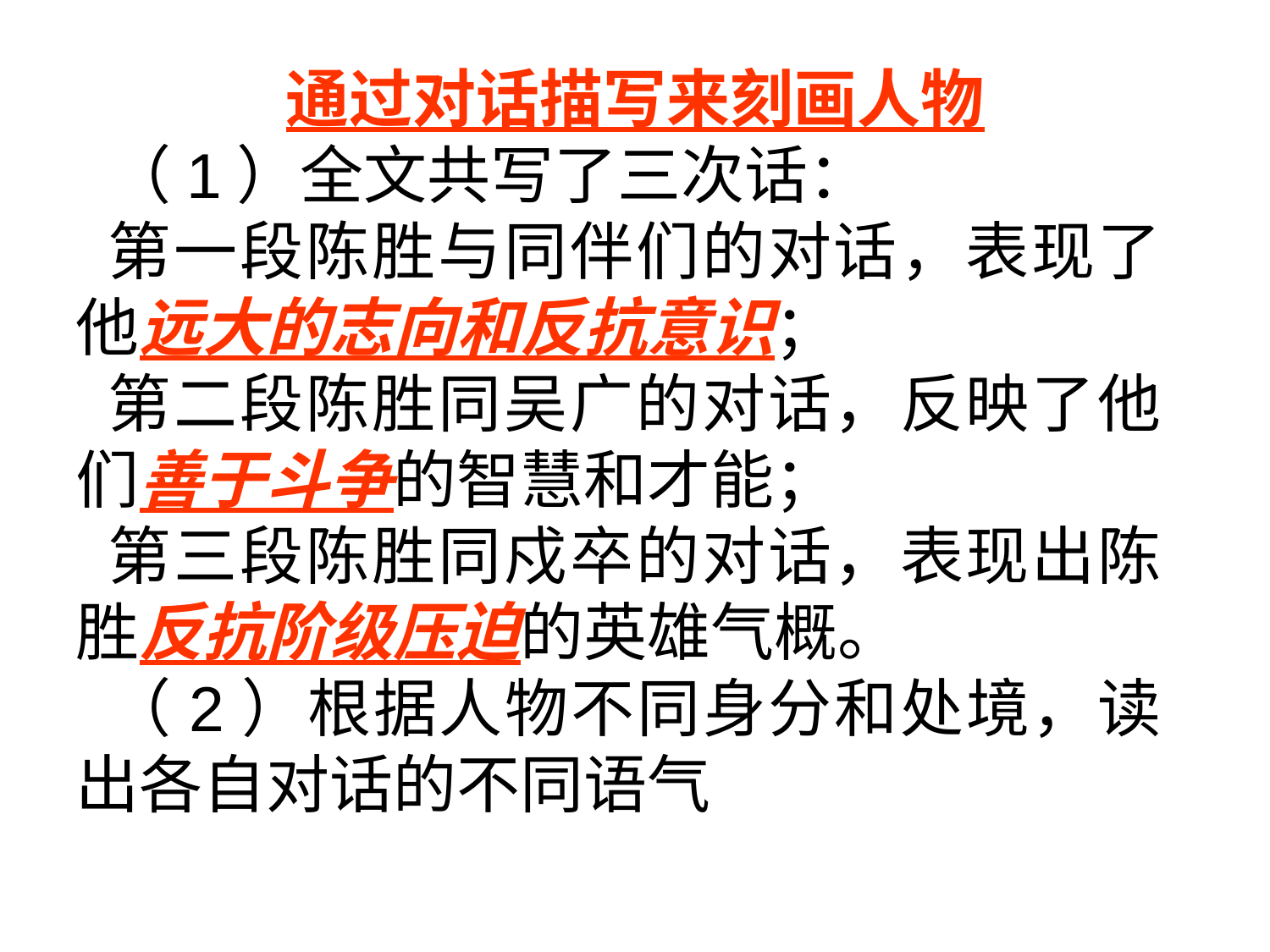

通过对话描写来刻画人物
（1）全文共写了三次话：
第一段陈胜与同伴们的对话，表现了他远大的志向和反抗意识；
第二段陈胜同吴广的对话，反映了他们善于斗争的智慧和才能；
第三段陈胜同戍卒的对话，表现出陈胜反抗阶级压迫的英雄气概。
（2）根据人物不同身分和处境，读出各自对话的不同语气